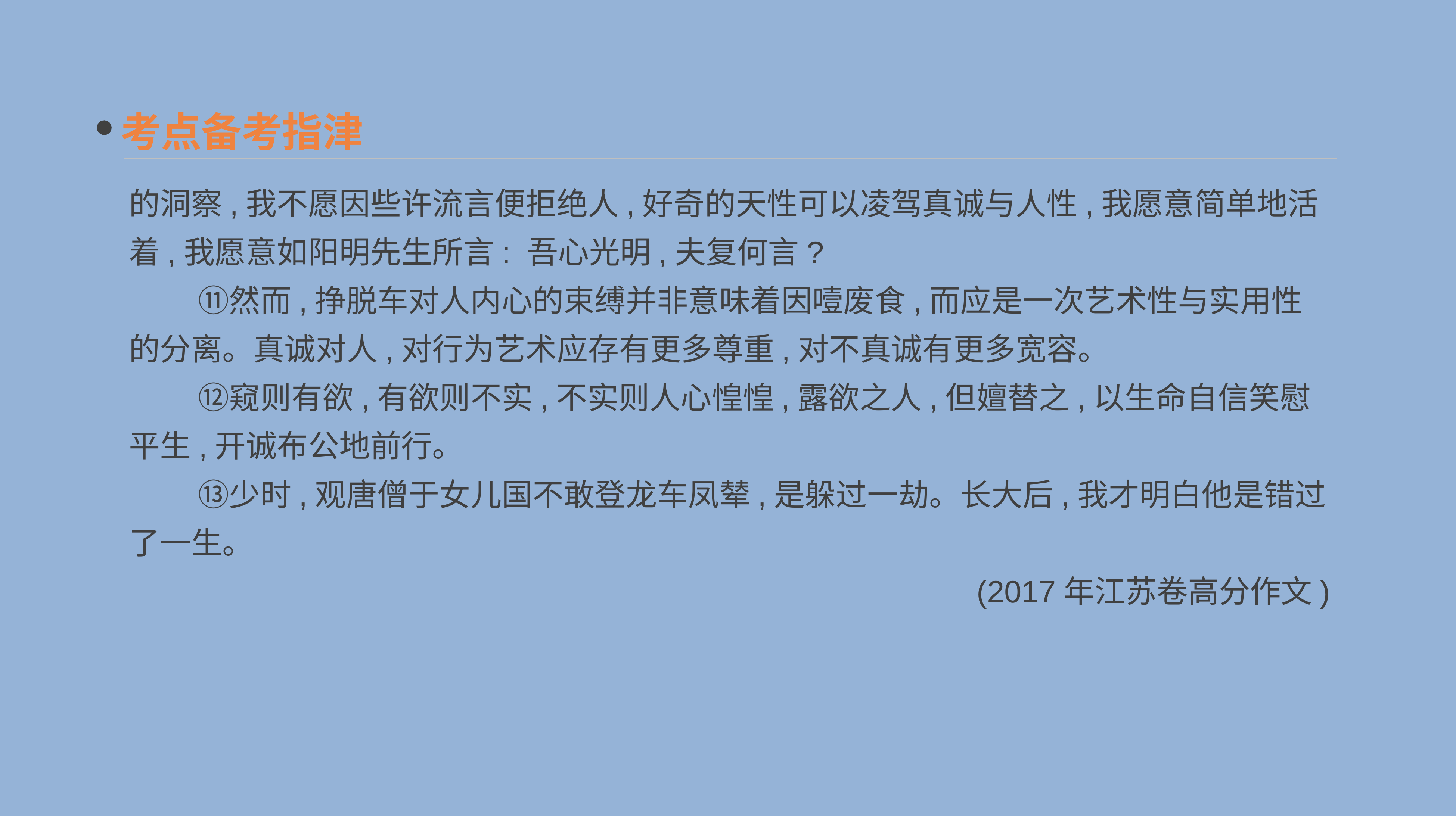

考点备考指津

的洞察,我不愿因些许流言便拒绝人,好奇的天性可以凌驾真诚与人性,我愿意简单地活着,我愿意如阳明先生所言: 吾心光明,夫复何言?
　　 ⑪然而,挣脱车对人内心的束缚并非意味着因噎废食,而应是一次艺术性与实用性的分离。真诚对人,对行为艺术应存有更多尊重,对不真诚有更多宽容。
　　 ⑫窥则有欲,有欲则不实,不实则人心惶惶,露欲之人,但嬗替之,以生命自信笑慰平生,开诚布公地前行。
　　 ⑬少时,观唐僧于女儿国不敢登龙车凤辇,是躲过一劫。长大后,我才明白他是错过了一生。
(2017年江苏卷高分作文)